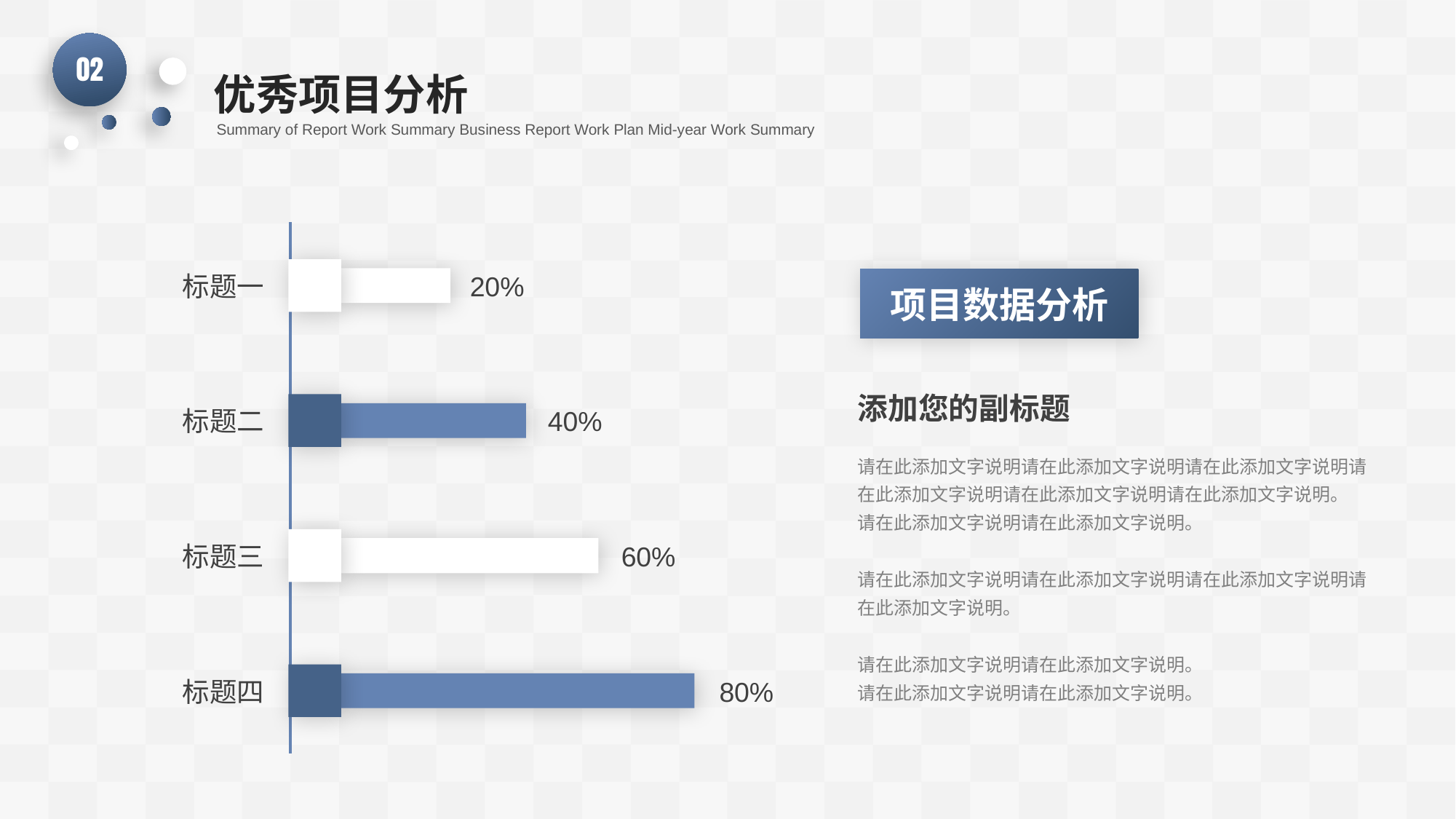

02

优秀项目分析

Summary of Report Work Summary Business Report Work Plan Mid-year Work Summary

标题一
20%

标题二

40%

标题三

60%

标题四

80%

项目数据分析
添加您的副标题
请在此添加文字说明请在此添加文字说明请在此添加文字说明请在此添加文字说明请在此添加文字说明请在此添加文字说明。
请在此添加文字说明请在此添加文字说明。

请在此添加文字说明请在此添加文字说明请在此添加文字说明请在此添加文字说明。

请在此添加文字说明请在此添加文字说明。
请在此添加文字说明请在此添加文字说明。